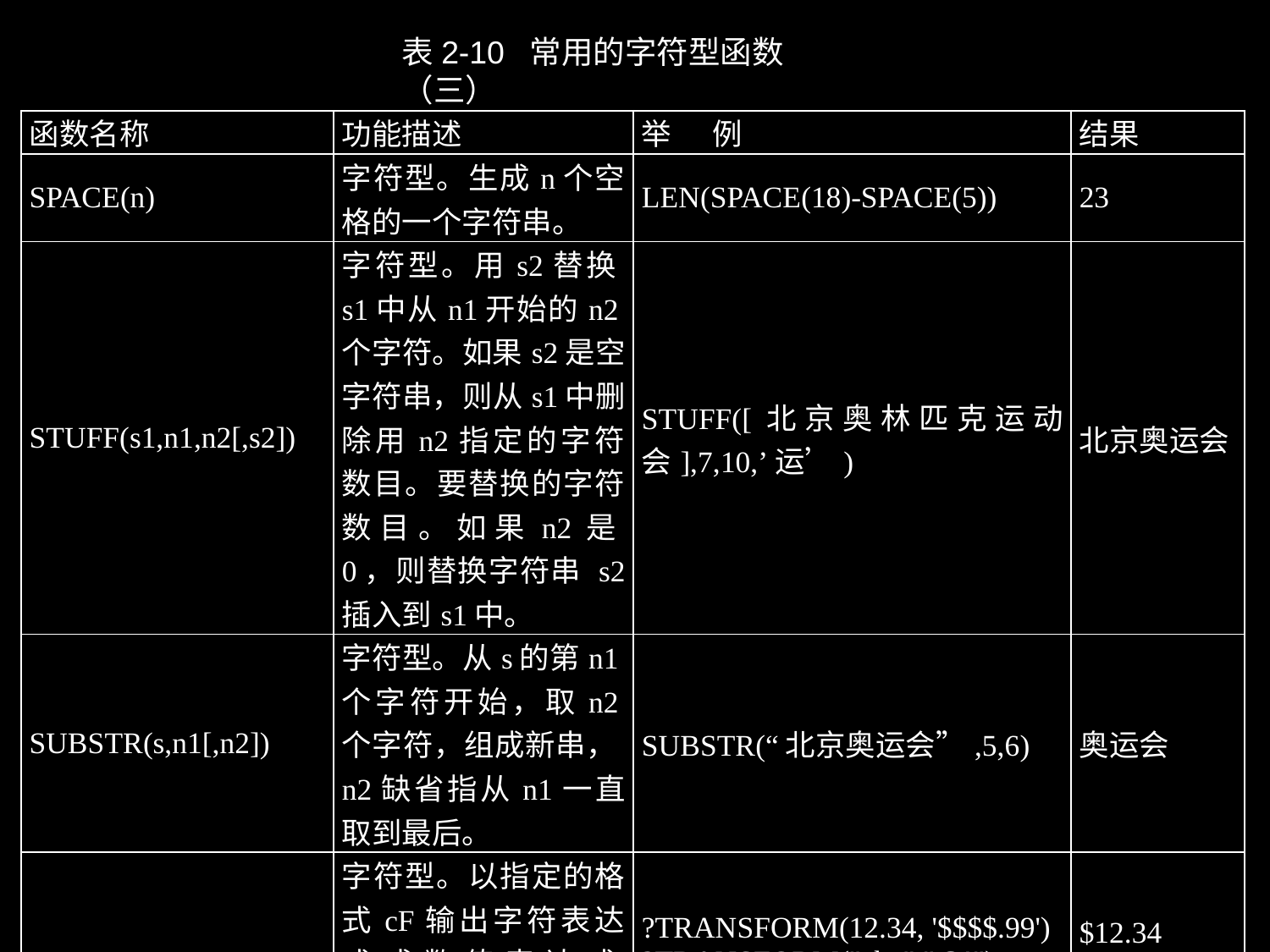

表2-10  常用的字符型函数（三）
| 函数名称 | 功能描述 | 举 例 | 结果 |
| --- | --- | --- | --- |
| SPACE(n) | 字符型。生成n个空格的一个字符串。 | LEN(SPACE(18)-SPACE(5)) | 23 |
| STUFF(s1,n1,n2[,s2]) | 字符型。用s2替换s1中从n1开始的n2个字符。如果s2是空字符串，则从s1中删除用n2指定的字符数目。要替换的字符数目。如果n2是0，则替换字符串 s2 插入到s1中。 | STUFF([北京奥林匹克运动会],7,10,’运’) | 北京奥运会 |
| SUBSTR(s,n1[,n2]) | 字符型。从s的第n1个字符开始，取n2个字符，组成新串，n2缺省指从n1一直取到最后。 | SUBSTR(“北京奥运会”,5,6) | 奥运会 |
| TRANSFORM(en,[cF]) | 字符型。以指定的格式cF输出字符表达式或数值表达式en。详细使用情况，请参见第7章@...SAY的使用。 | ?TRANSFORM(12.34, '$$$$.99') ?TRANSFORM("abc","@!") ?TRANSFORM("abc","!!X") &&其中带有“@”表整体效果 | $12.34 ABC ABc |